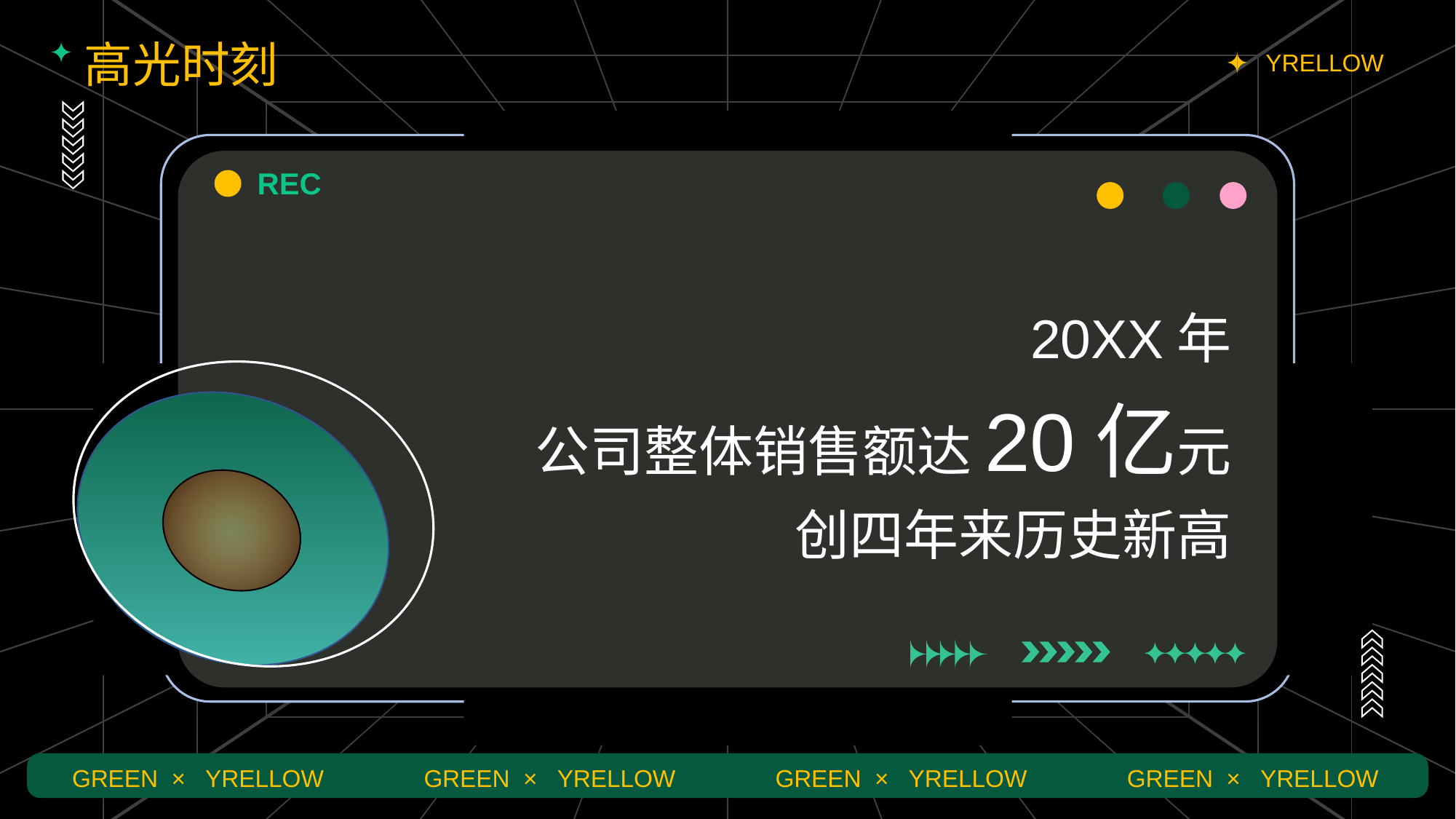

高光时刻

YRELLOW

REC

20XX年
公司整体销售额达20亿元
创四年来历史新高

GREEN  ×   YRELLOW
GREEN  ×   YRELLOW
GREEN  ×   YRELLOW
GREEN  ×   YRELLOW